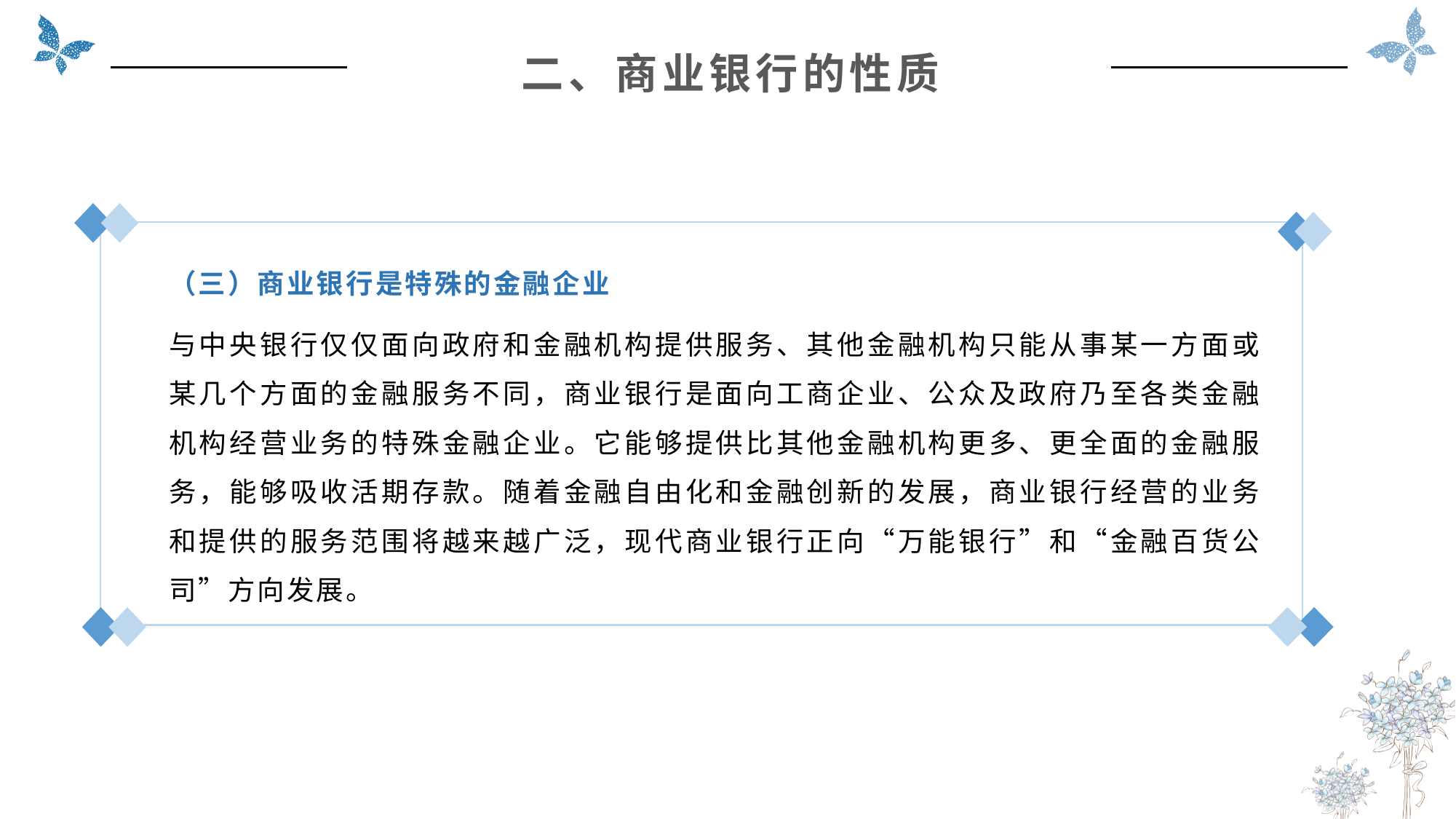

二、商业银行的性质

（三）商业银行是特殊的金融企业
与中央银行仅仅面向政府和金融机构提供服务、其他金融机构只能从事某一方面或某几个方面的金融服务不同，商业银行是面向工商企业、公众及政府乃至各类金融机构经营业务的特殊金融企业。它能够提供比其他金融机构更多、更全面的金融服务，能够吸收活期存款。随着金融自由化和金融创新的发展，商业银行经营的业务和提供的服务范围将越来越广泛，现代商业银行正向“万能银行”和“金融百货公司”方向发展。